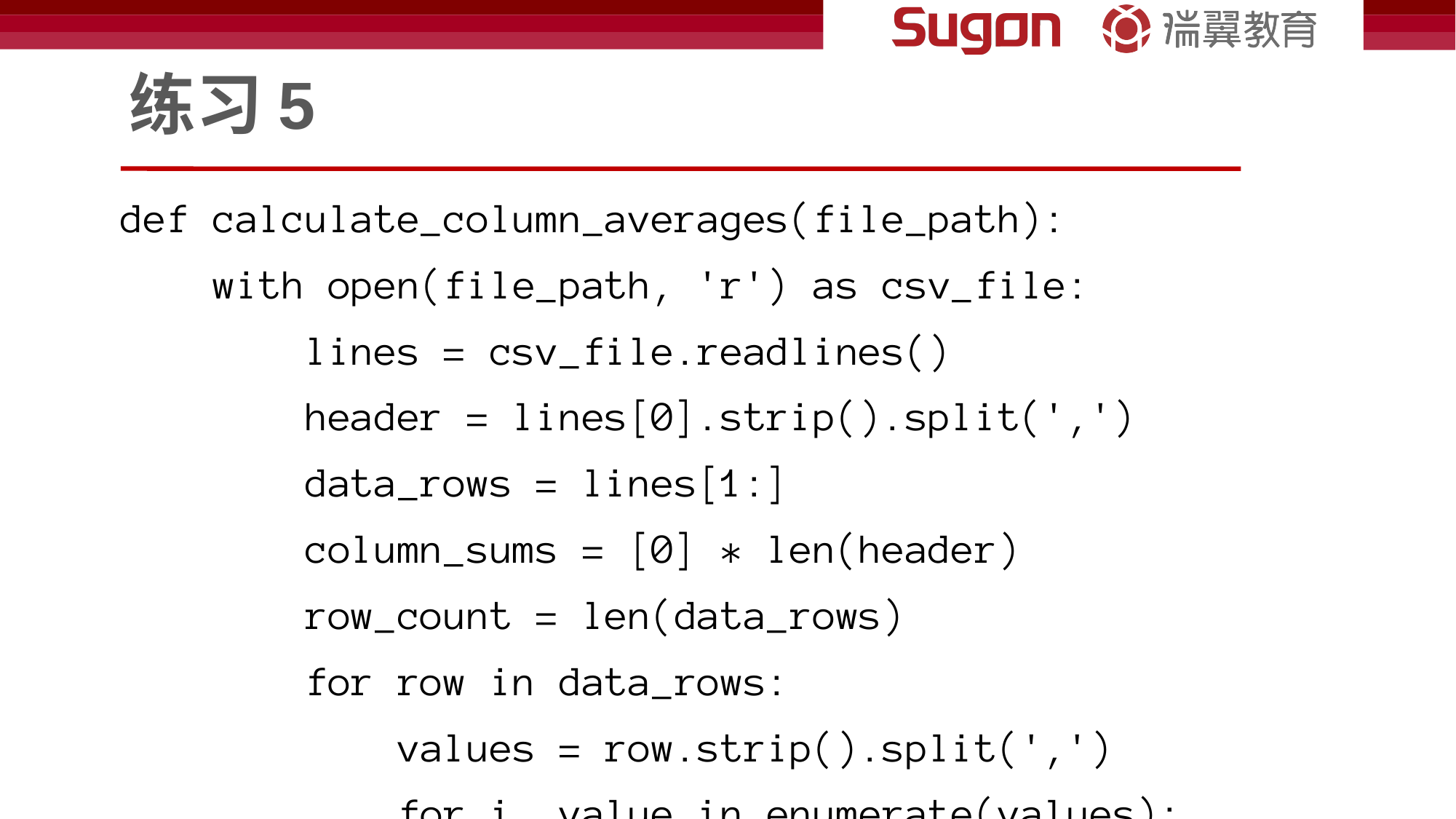

# 练习5
def calculate_column_averages(file_path):
    with open(file_path, 'r') as csv_file:
        lines = csv_file.readlines()
        header = lines[0].strip().split(',')
        data_rows = lines[1:]
        column_sums = [0] * len(header)
        row_count = len(data_rows)
        for row in data_rows:
            values = row.strip().split(',')
            for i, value in enumerate(values):
                column_sums[i] += float(value)
        column_averages = [sum / row_count for sum in column_sums]
        return column_averages

# 使用示例
averages = calculate_column_averages('data.csv')
print(f"Column averages: {averages}")